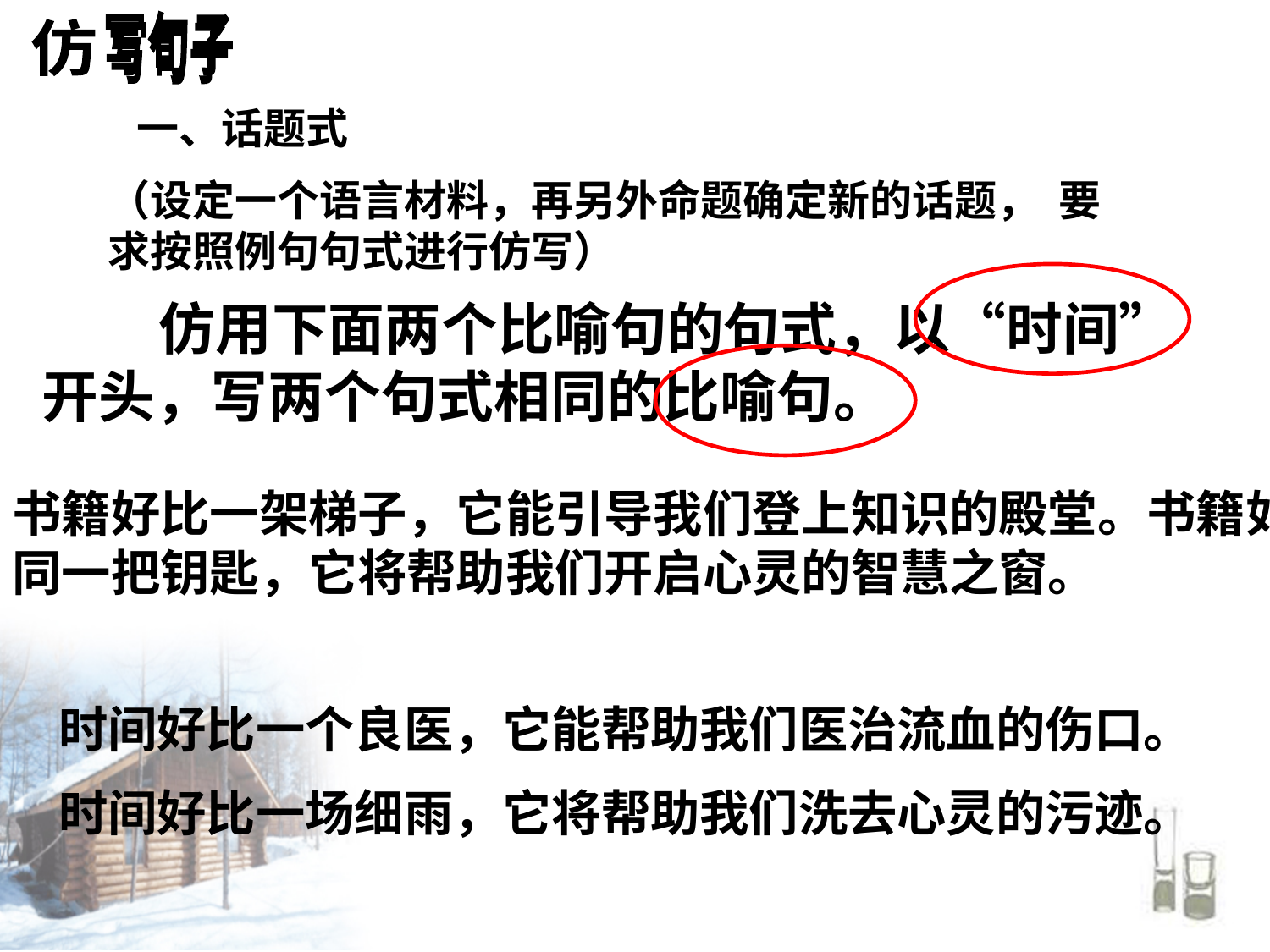

一、话题式
（设定一个语言材料，再另外命题确定新的话题，  要求按照例句句式进行仿写）

        仿用下面两个比喻句的句式，以“时间”开头，写两个句式相同的比喻句。

书籍好比一架梯子，它能引导我们登上知识的殿堂。书籍如同一把钥匙，它将帮助我们开启心灵的智慧之窗。
时间好比一个良医，它能帮助我们医治流血的伤口。
时间好比一场细雨，它将帮助我们洗去心灵的污迹。